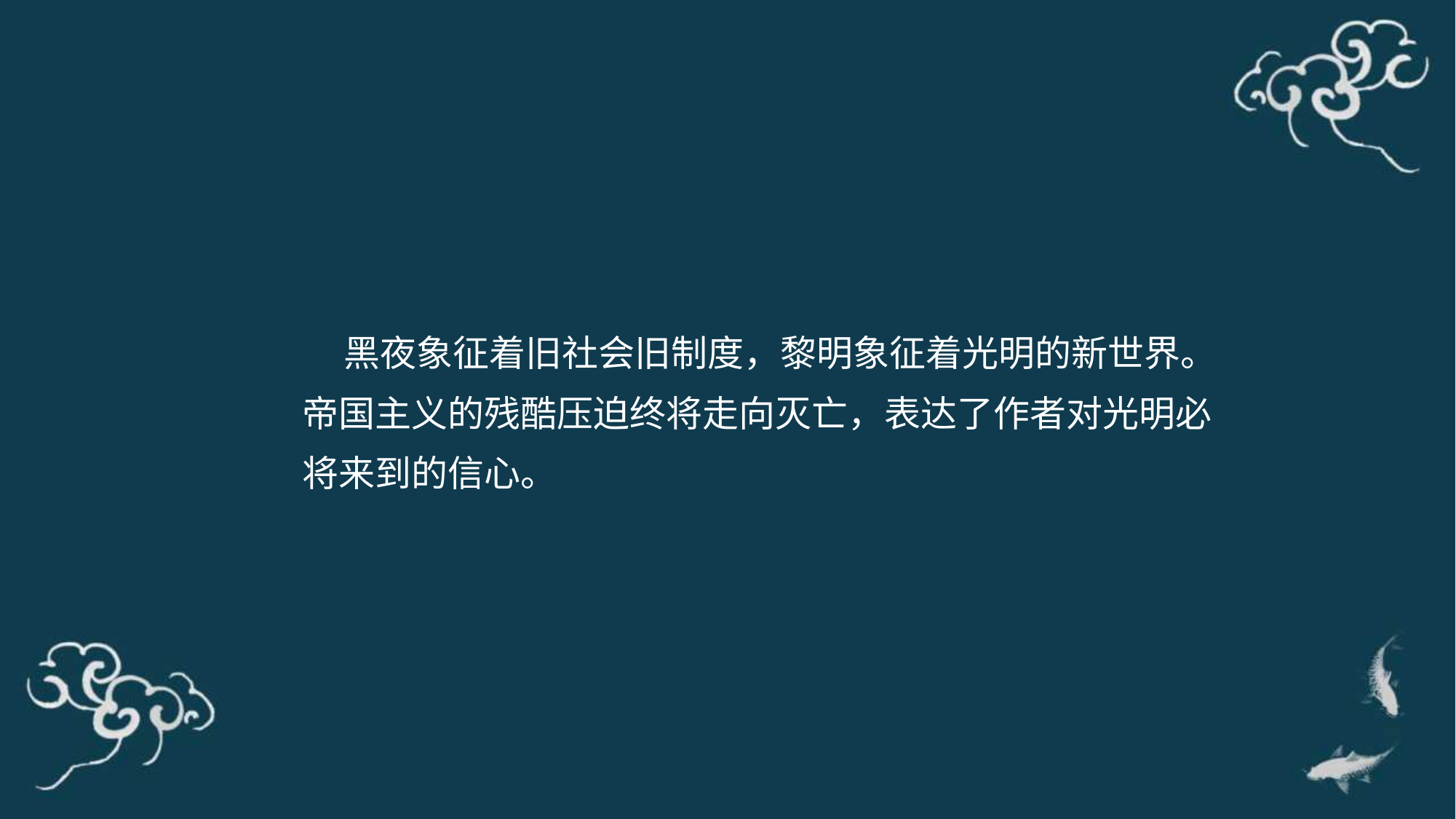

黑夜象征着旧社会旧制度，黎明象征着光明的新世界。帝国主义的残酷压迫终将走向灭亡，表达了作者对光明必将来到的信心。